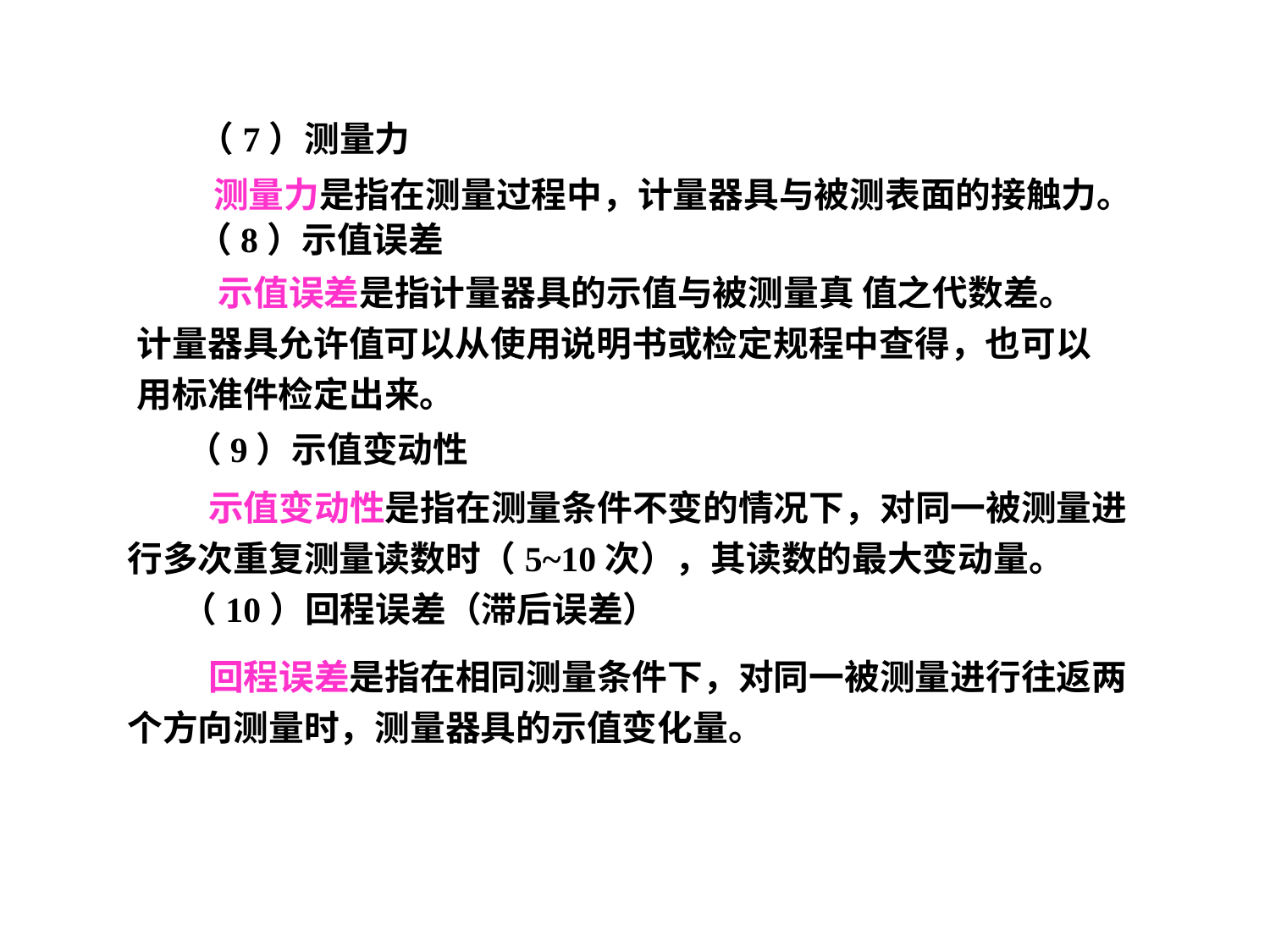

25
（7）测量力
       测量力是指在测量过程中，计量器具与被测表面的接触力。
（8）示值误差
         示值误差是指计量器具的示值与被测量真 值之代数差。计量器具允许值可以从使用说明书或检定规程中查得，也可以用标准件检定出来。
（9）示值变动性
         示值变动性是指在测量条件不变的情况下，对同一被测量进行多次重复测量读数时（5~10次），其读数的最大变动量。
（10）回程误差（滞后误差）
         回程误差是指在相同测量条件下，对同一被测量进行往返两个方向测量时，测量器具的示值变化量。